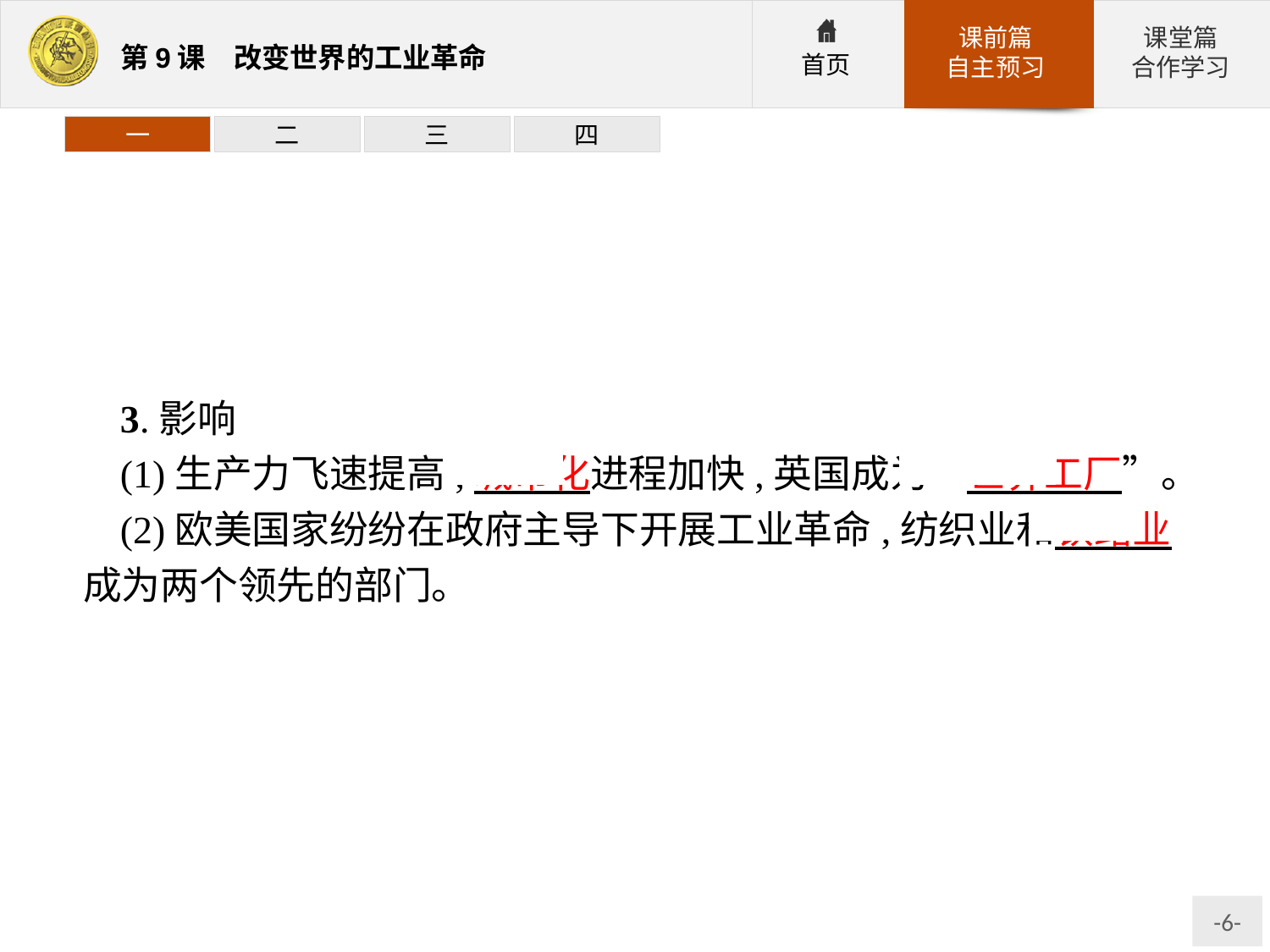

一
二
三
四
3.影响
(1)生产力飞速提高,城市化进程加快,英国成为“世界工厂”。
(2)欧美国家纷纷在政府主导下开展工业革命,纺织业和铁路业成为两个领先的部门。